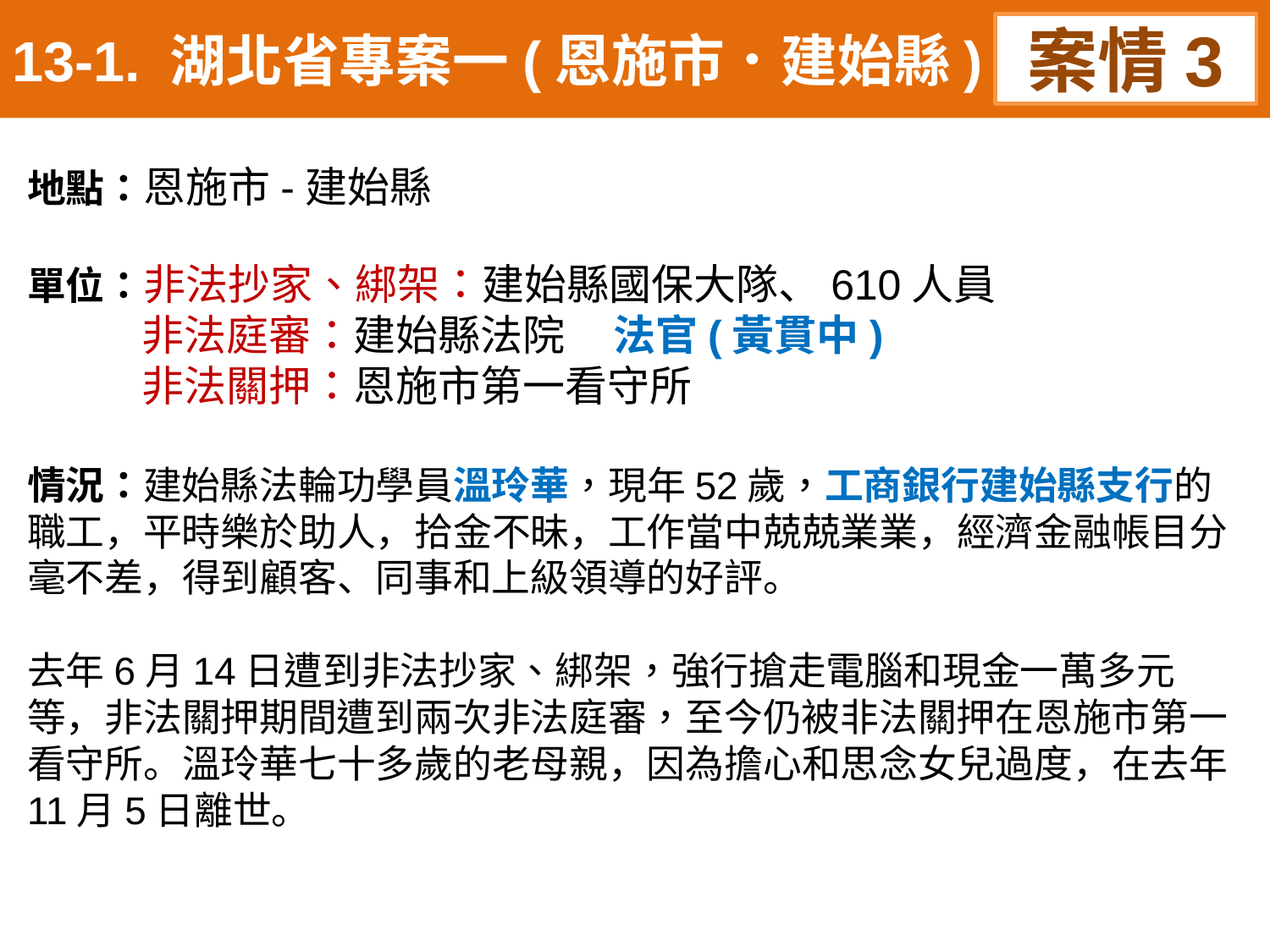

13-1. 湖北省專案一(恩施市．建始縣)
案情3

地點：恩施市-建始縣

單位：非法抄家、綁架：建始縣國保大隊、610人員
           非法庭審：建始縣法院     法官(黃貫中)
           非法關押：恩施市第一看守所

情況：建始縣法輪功學員溫玲華，現年52歲，工商銀行建始縣支行的職工，平時樂於助人，拾金不昧，工作當中兢兢業業，經濟金融帳目分毫不差，得到顧客、同事和上級領導的好評。

去年6月14日遭到非法抄家、綁架，強行搶走電腦和現金一萬多元等，非法關押期間遭到兩次非法庭審，至今仍被非法關押在恩施市第一看守所。溫玲華七十多歲的老母親，因為擔心和思念女兒過度，在去年11月5日離世。